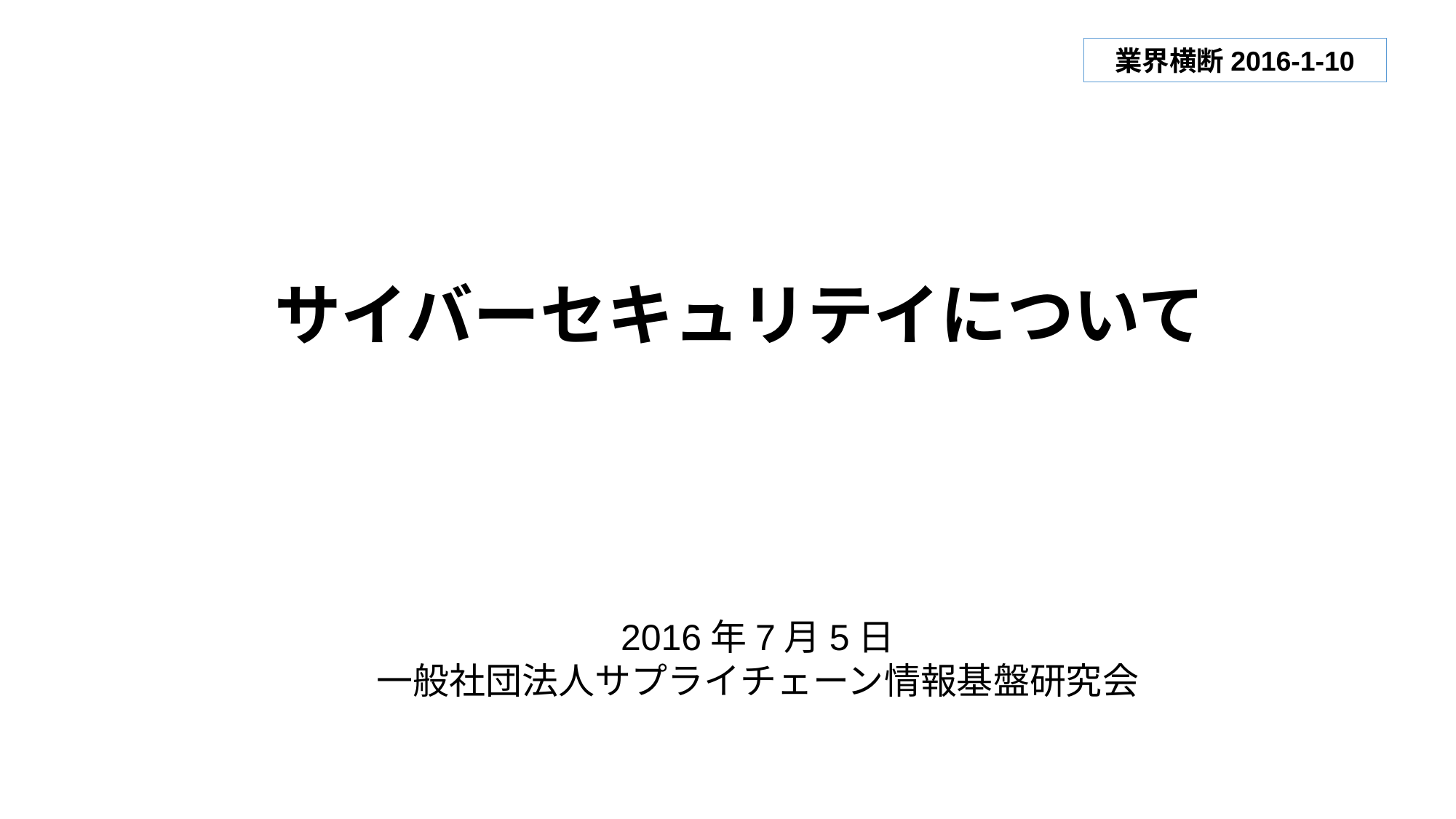

業界横断2016-1-10
サイバーセキュリテイについて
2016年7月5日
一般社団法人サプライチェーン情報基盤研究会